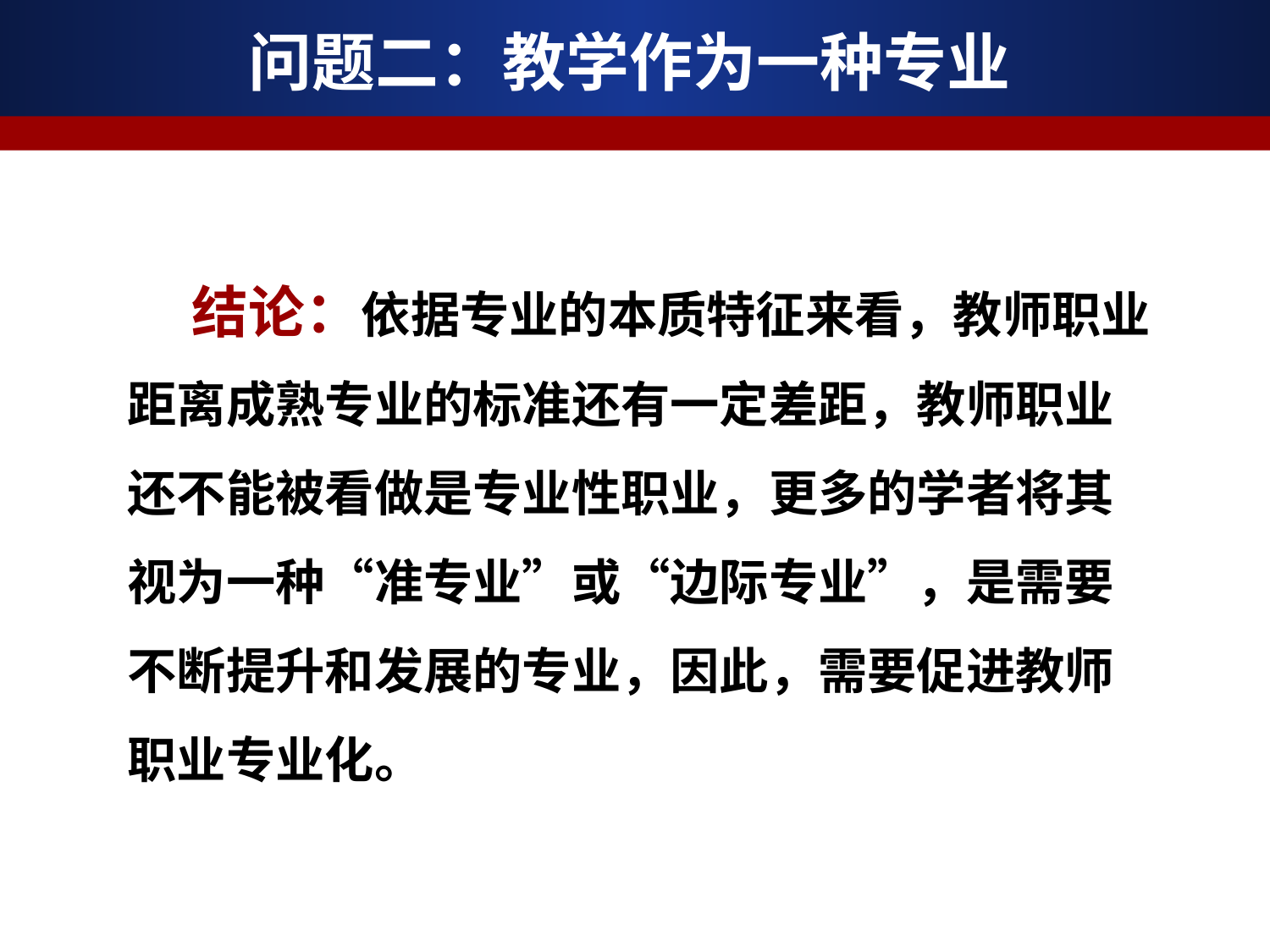

# 问题二：教学作为一种专业
    结论：依据专业的本质特征来看，教师职业距离成熟专业的标准还有一定差距，教师职业还不能被看做是专业性职业，更多的学者将其视为一种“准专业”或“边际专业”，是需要不断提升和发展的专业，因此，需要促进教师职业专业化。